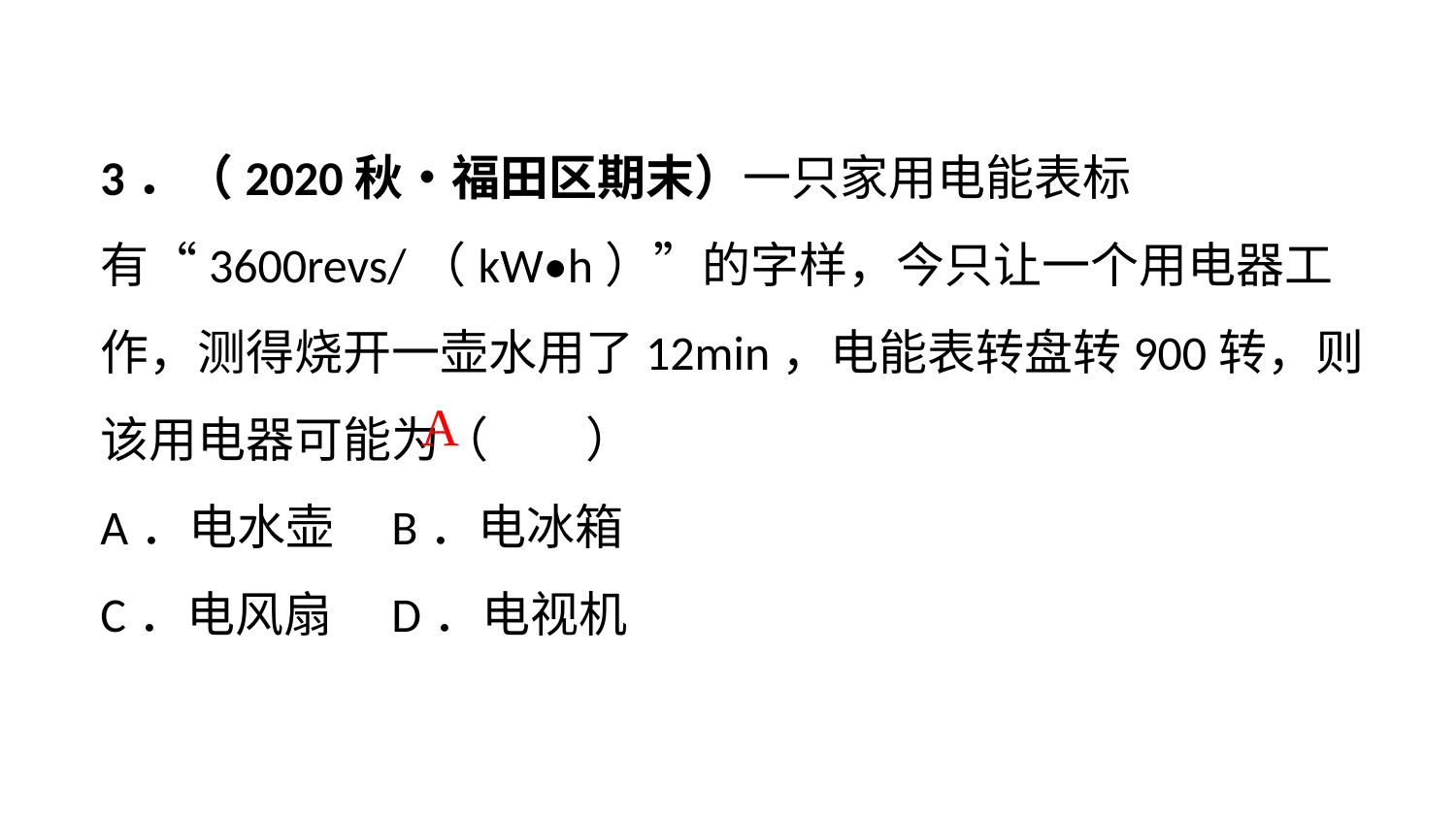

3．（2020秋•福田区期末）一只家用电能表标有“3600revs/（kW•h）”的字样，今只让一个用电器工作，测得烧开一壶水用了12min，电能表转盘转900转，则该用电器可能为（　　）
A．电水壶	B．电冰箱
C．电风扇	D．电视机
A